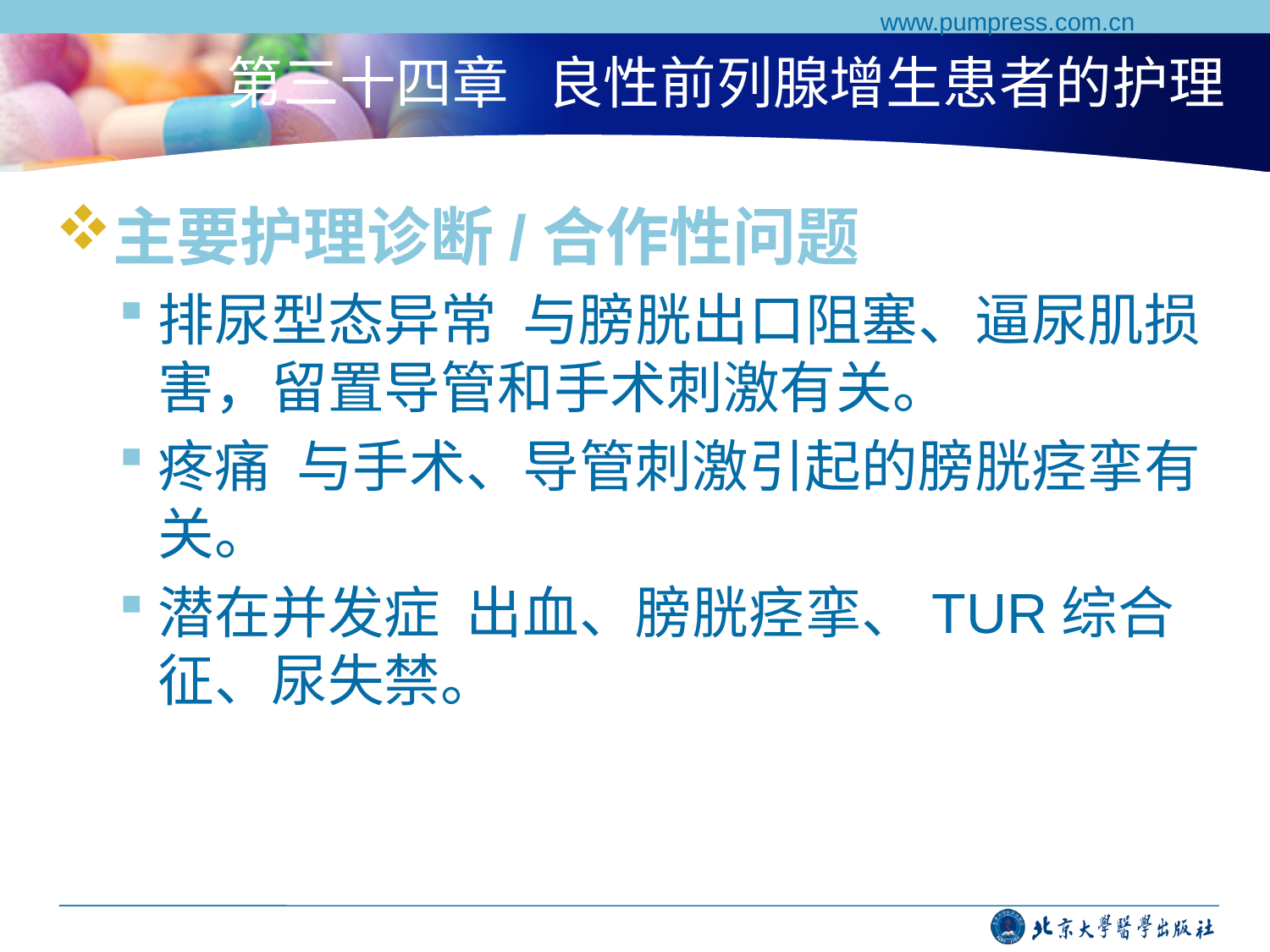

www.pumpress.com.cn
# 第三十四章   良性前列腺增生患者的护理
主要护理诊断/合作性问题
排尿型态异常  与膀胱出口阻塞、逼尿肌损害，留置导管和手术刺激有关。
疼痛  与手术、导管刺激引起的膀胱痉挛有关。
潜在并发症  出血、膀胱痉挛、TUR综合征、尿失禁。